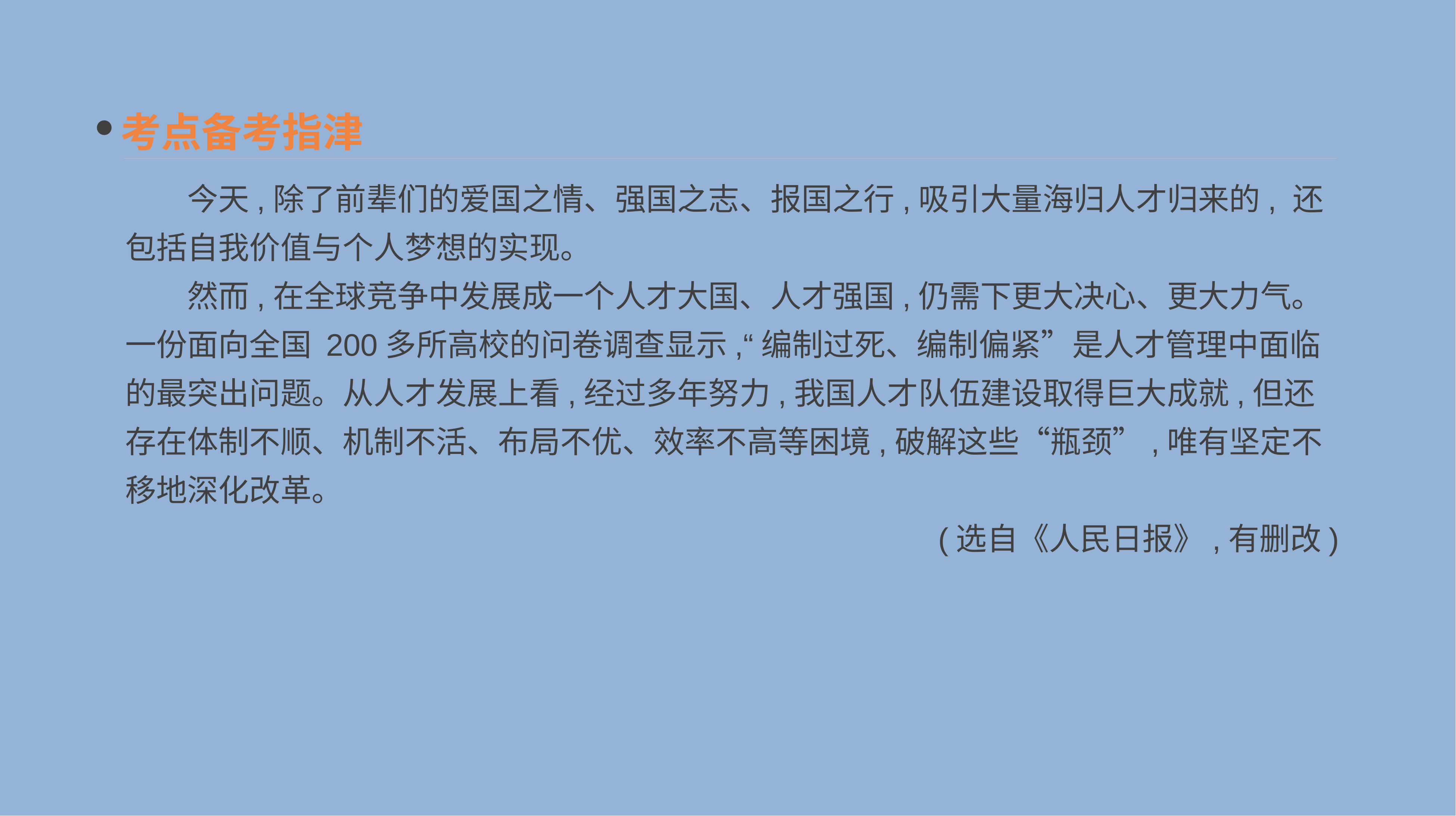

考点备考指津

　　今天,除了前辈们的爱国之情、强国之志、报国之行,吸引大量海归人才归来的, 还包括自我价值与个人梦想的实现。
　　然而,在全球竞争中发展成一个人才大国、人才强国,仍需下更大决心、更大力气。 一份面向全国 200多所高校的问卷调查显示,“编制过死、编制偏紧”是人才管理中面临的最突出问题。从人才发展上看,经过多年努力,我国人才队伍建设取得巨大成就,但还存在体制不顺、机制不活、布局不优、效率不高等困境,破解这些“瓶颈”,唯有坚定不移地深化改革。
(选自《人民日报》,有删改)